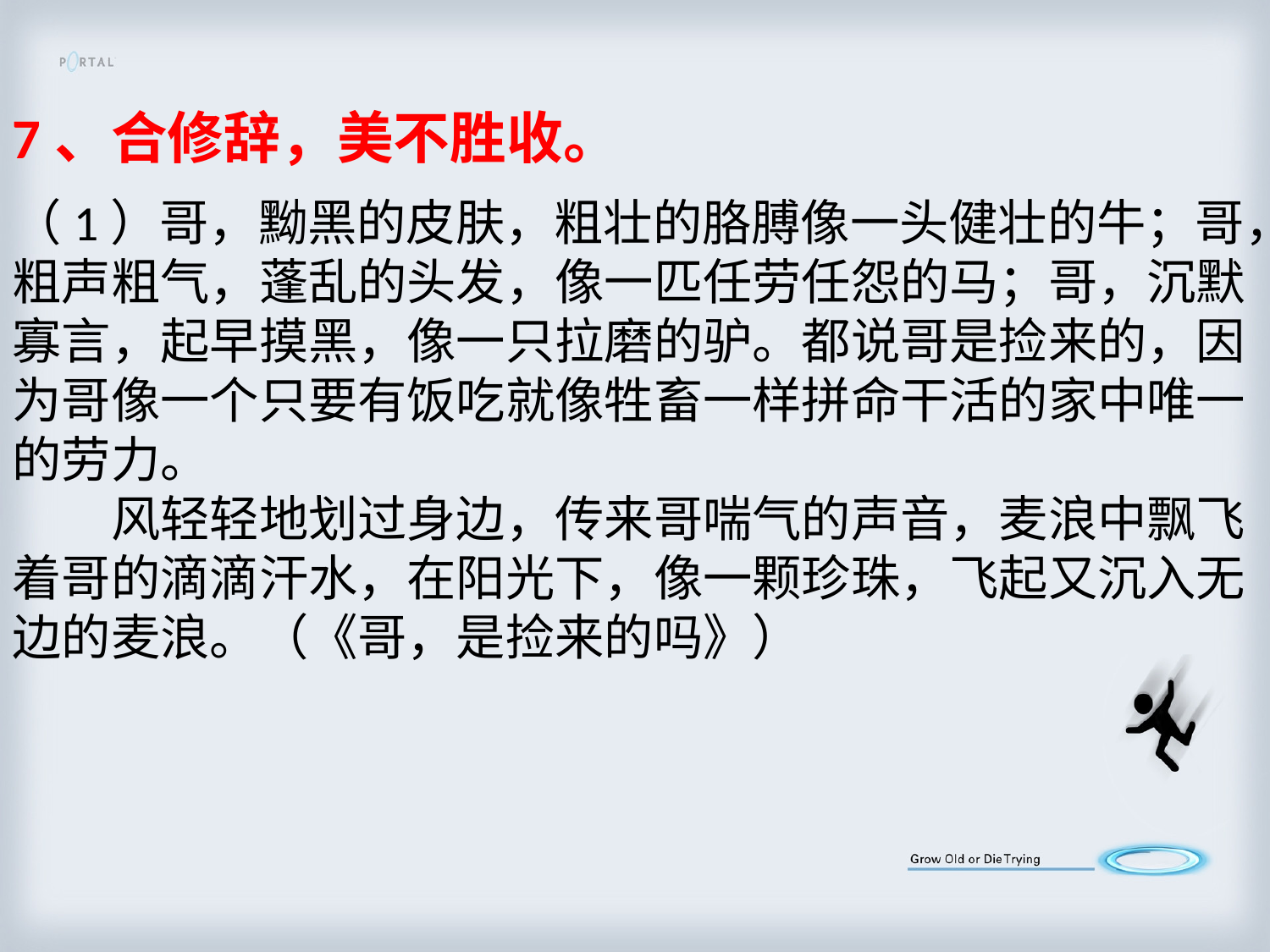

7、合修辞，美不胜收。
（1）哥，黝黑的皮肤，粗壮的胳膊像一头健壮的牛；哥，粗声粗气，蓬乱的头发，像一匹任劳任怨的马；哥，沉默寡言，起早摸黑，像一只拉磨的驴。都说哥是捡来的，因为哥像一个只要有饭吃就像牲畜一样拼命干活的家中唯一的劳力。
　　风轻轻地划过身边，传来哥喘气的声音，麦浪中飘飞着哥的滴滴汗水，在阳光下，像一颗珍珠，飞起又沉入无边的麦浪。（《哥，是捡来的吗》）